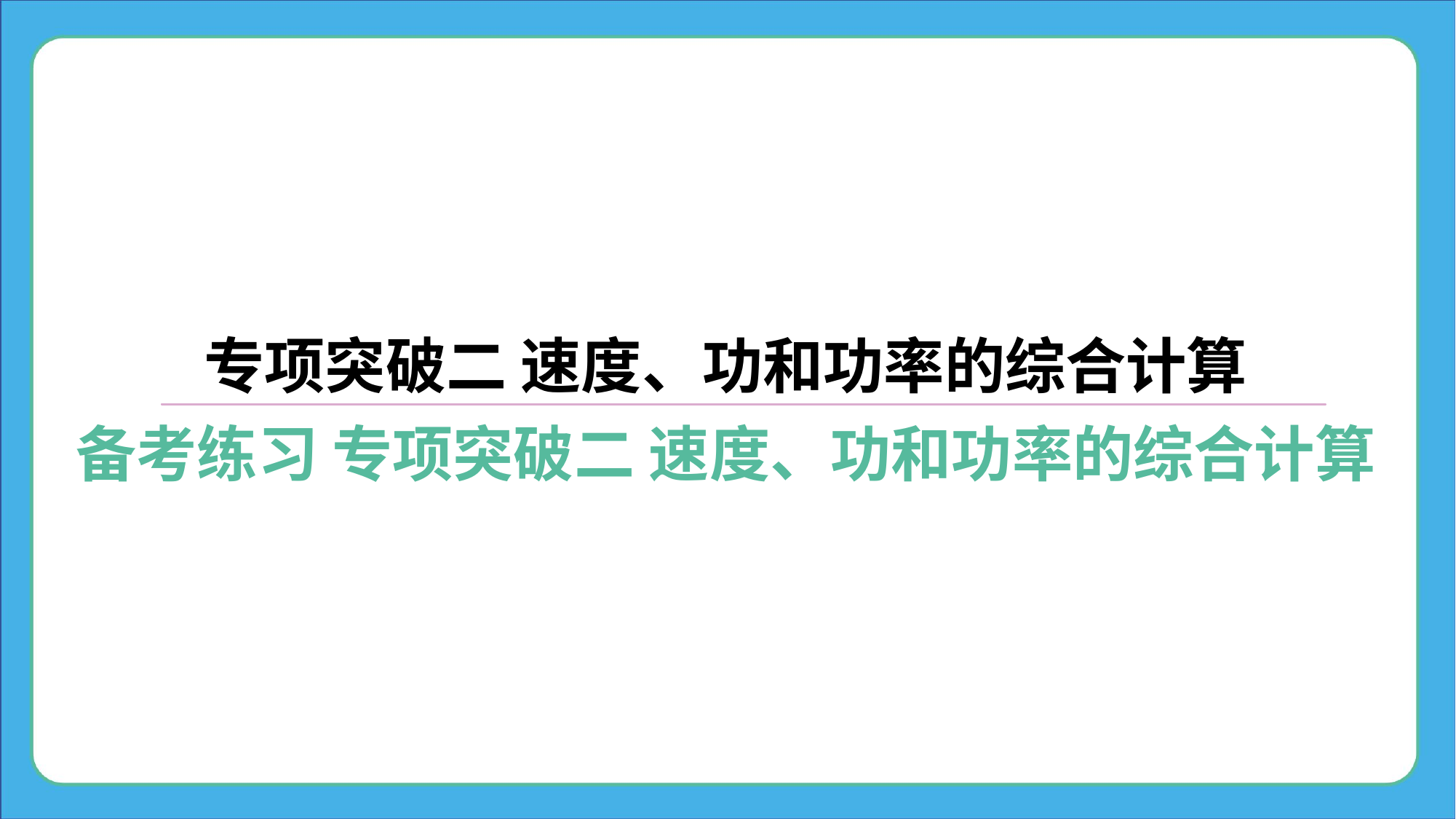

专项突破二 速度、功和功率的综合计算
备考练习 专项突破二 速度、功和功率的综合计算